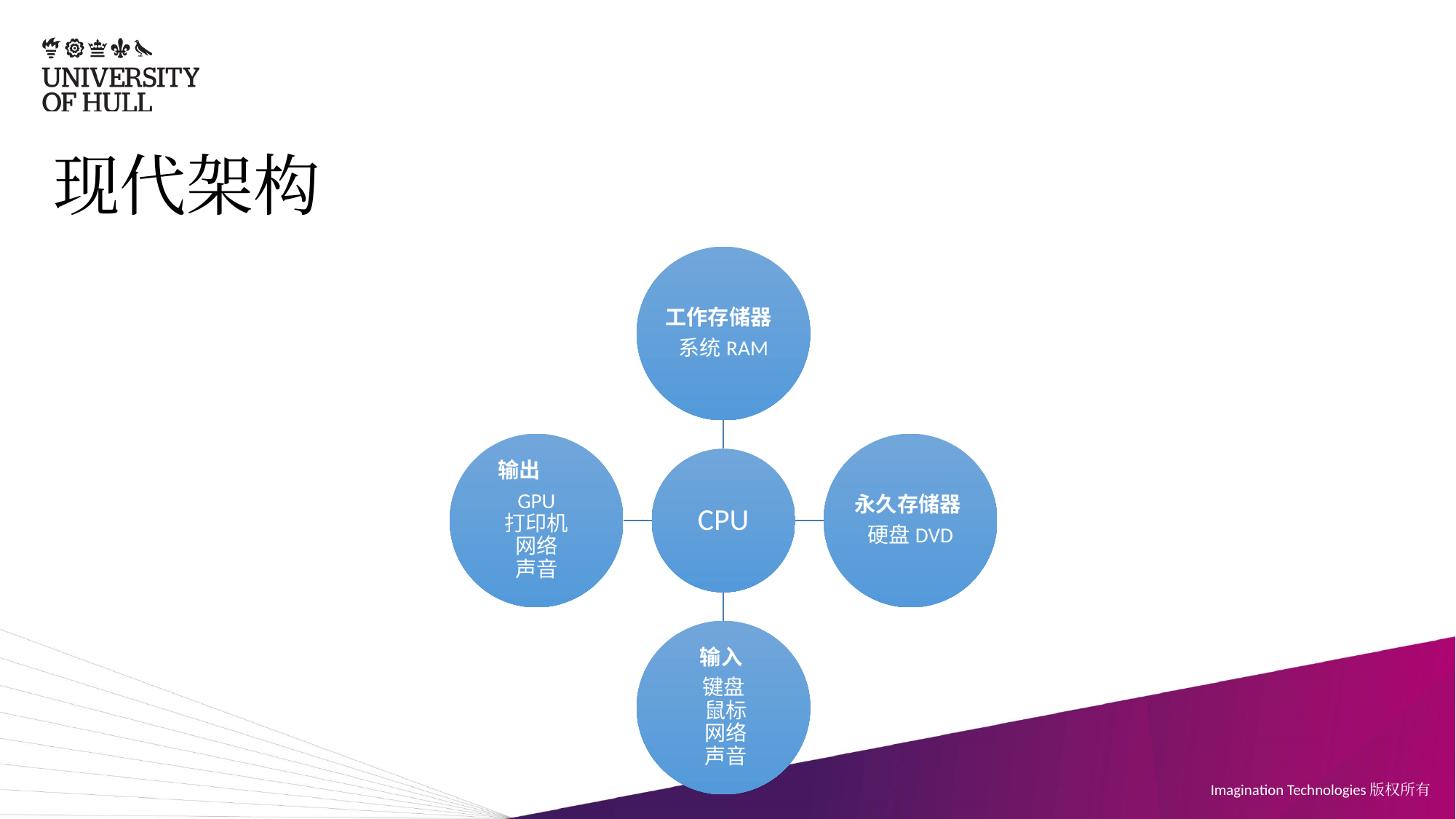

# 现代架构
CPU

工作存储器
系统RAM

永久存储器
硬盘DVD

输入
键盘
 鼠标
 网络
 声音

输出
GPU
打印机
网络
声音